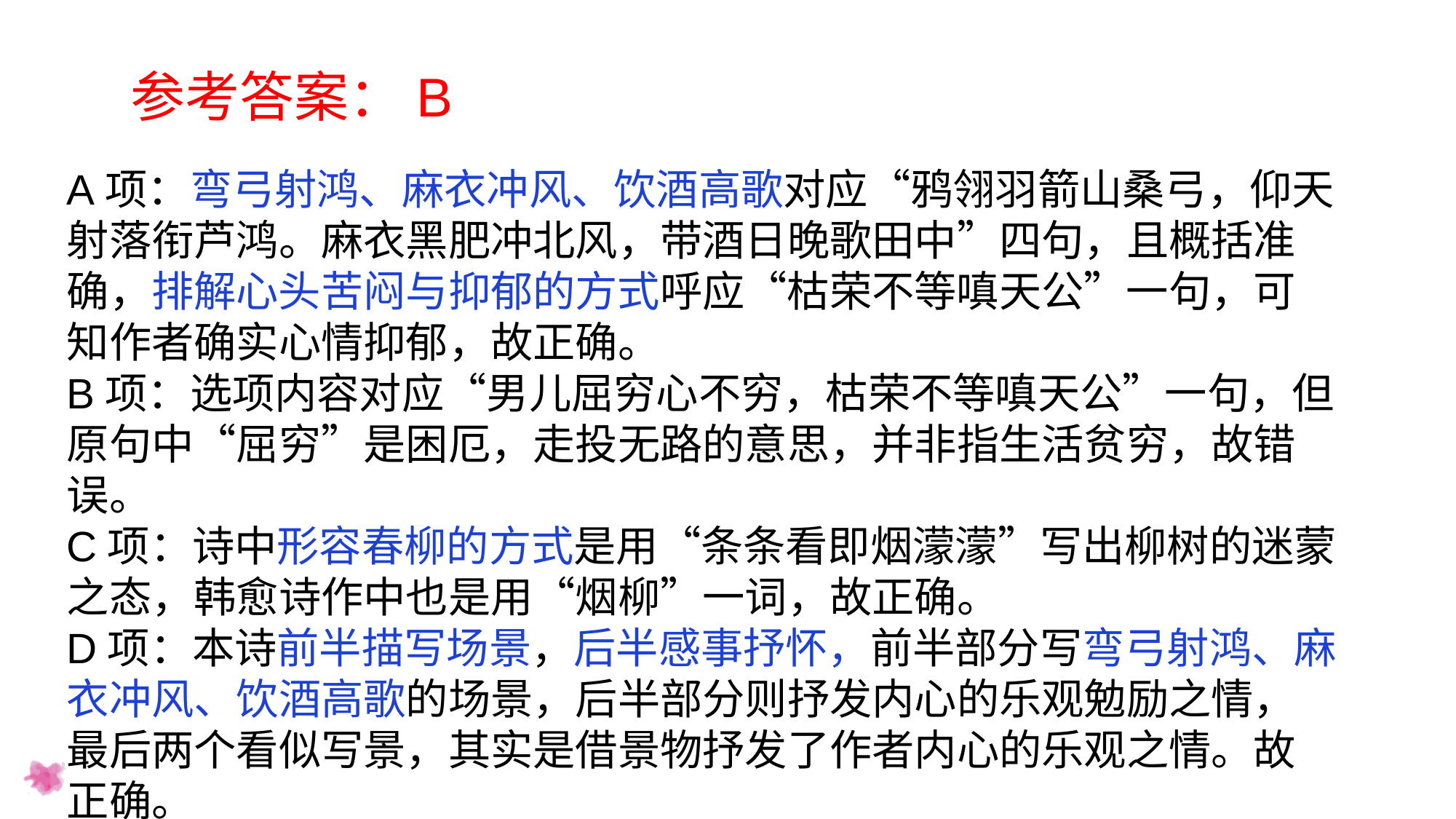

参考答案：B
A项：弯弓射鸿、麻衣冲风、饮酒高歌对应“鸦翎羽箭山桑弓，仰天射落衔芦鸿。麻衣黑肥冲北风，带酒日晚歌田中”四句，且概括准确，排解心头苦闷与抑郁的方式呼应“枯荣不等嗔天公”一句，可知作者确实心情抑郁，故正确。
B项：选项内容对应“男儿屈穷心不穷，枯荣不等嗔天公”一句，但原句中“屈穷”是困厄，走投无路的意思，并非指生活贫穷，故错误。
C项：诗中形容春柳的方式是用“条条看即烟濛濛”写出柳树的迷蒙之态，韩愈诗作中也是用“烟柳”一词，故正确。
D项：本诗前半描写场景，后半感事抒怀，前半部分写弯弓射鸿、麻衣冲风、饮酒高歌的场景，后半部分则抒发内心的乐观勉励之情，最后两个看似写景，其实是借景物抒发了作者内心的乐观之情。故正确。